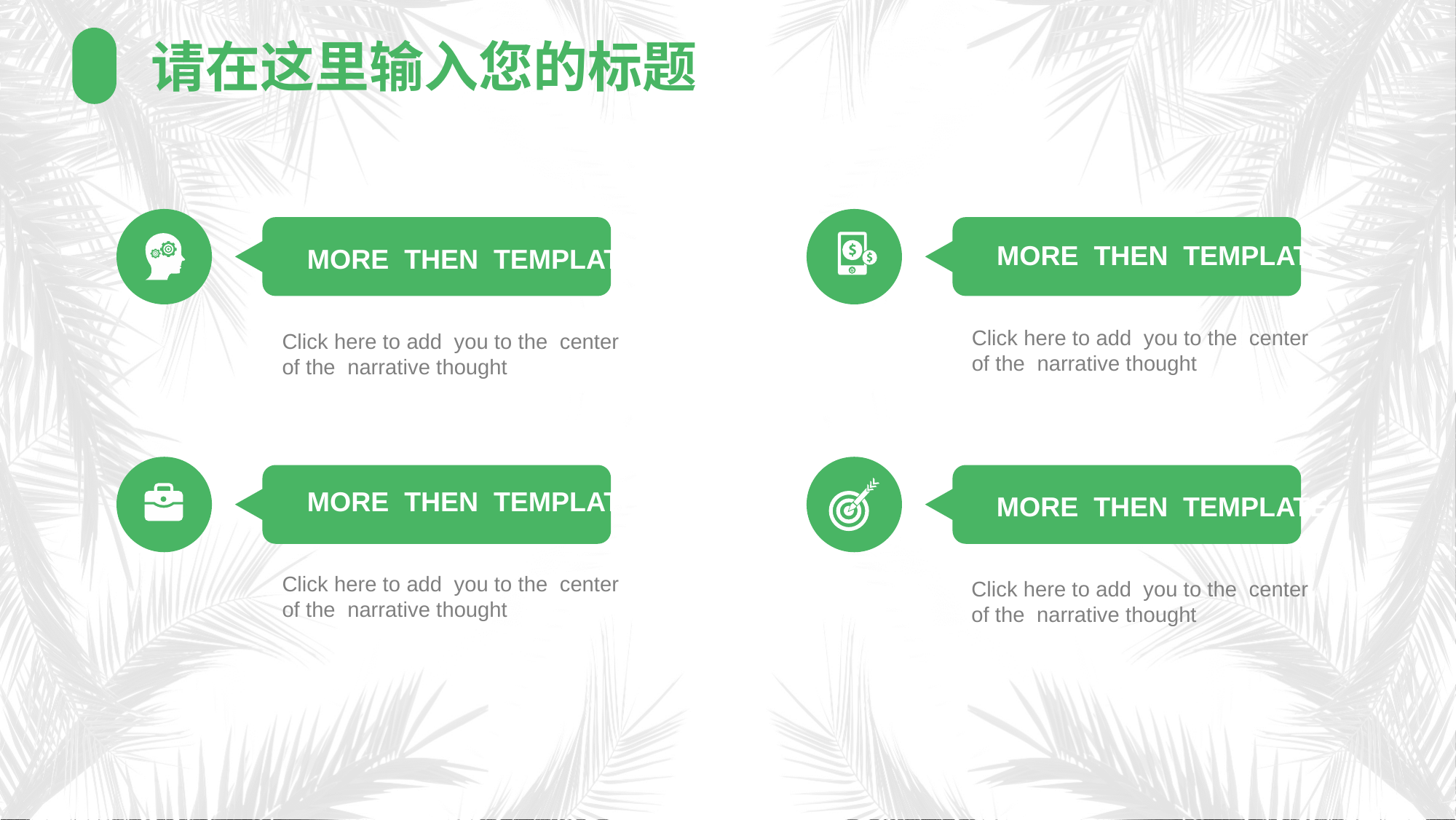

请在这里输入您的标题

   MORE  THEN  TEMPLATE

Click here to add  you to the  center
of the  narrative thought

   MORE  THEN  TEMPLATE

Click here to add  you to the  center
of the  narrative thought

   MORE  THEN  TEMPLATE

Click here to add  you to the  center
of the  narrative thought

   MORE  THEN  TEMPLATE

Click here to add  you to the  center
of the  narrative thought